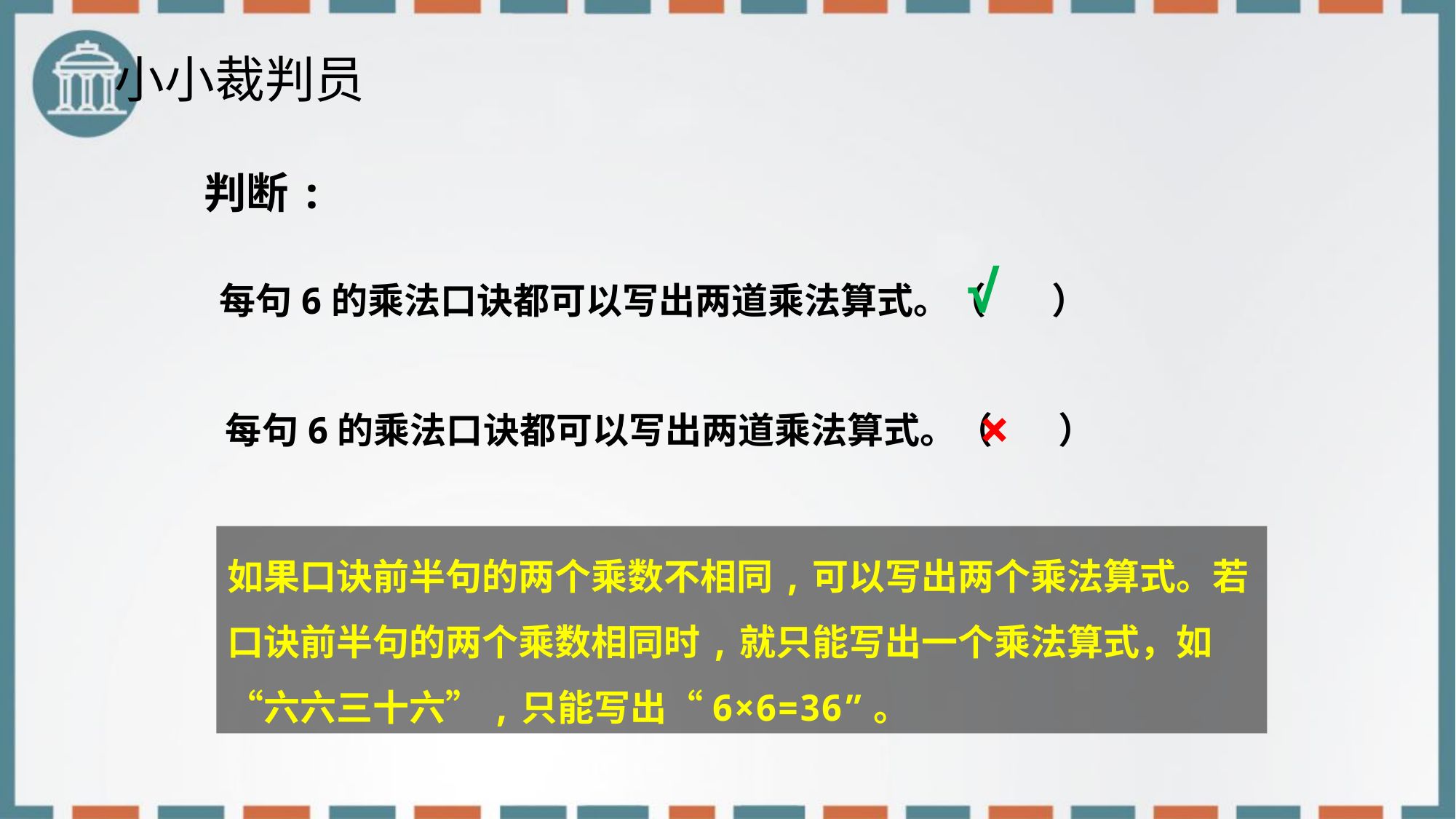

# 小小裁判员
判断:
√
每句6的乘法口诀都可以写出两道乘法算式。（        ）
×
每句6的乘法口诀都可以写出两道乘法算式。（        ）
如果口诀前半句的两个乘数不相同,可以写出两个乘法算式。若口诀前半句的两个乘数相同时,就只能写出一个乘法算式，如“六六三十六”,只能写出“6×6=36”。